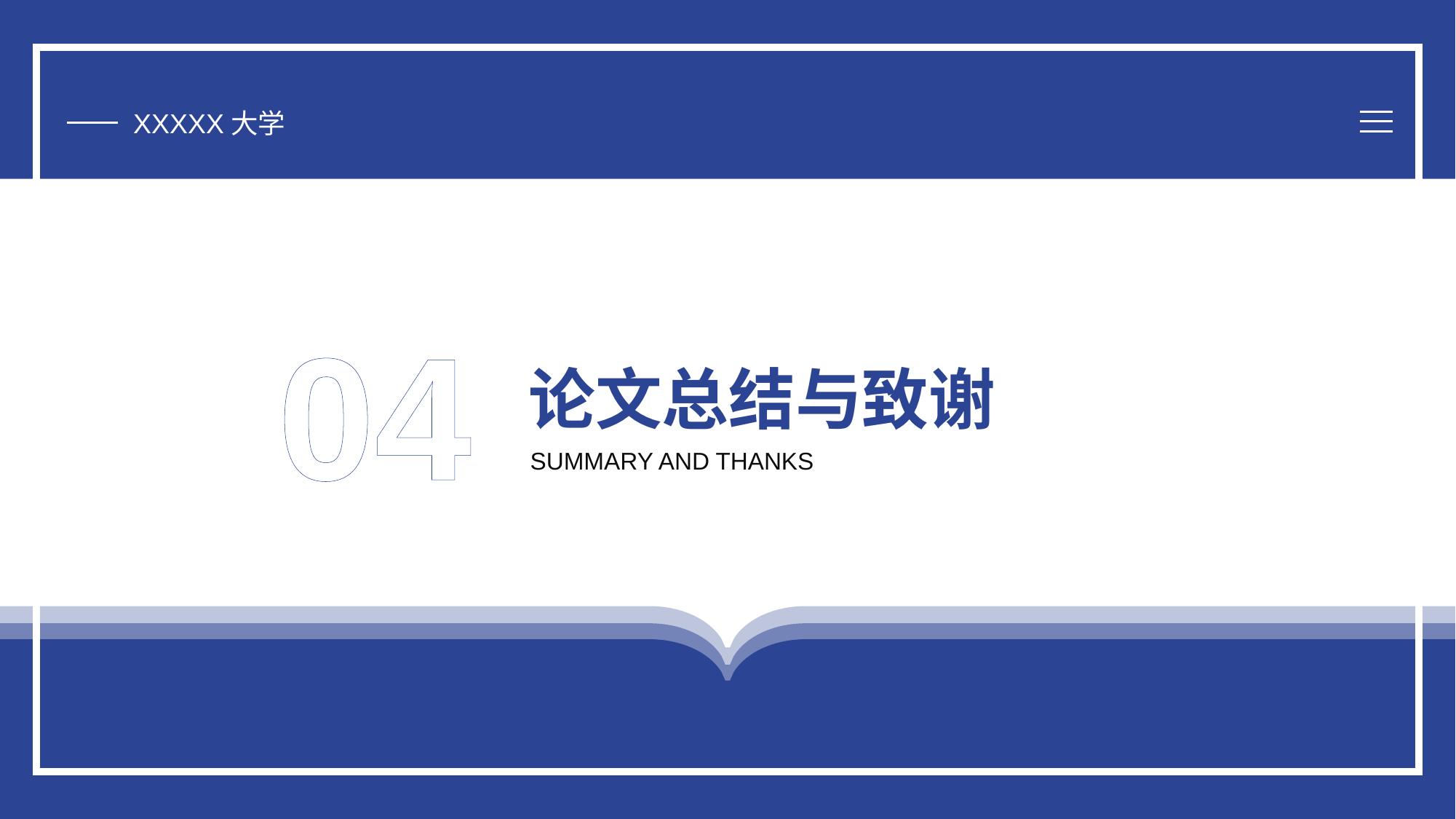

XXXXX大学
# 04
论文总结与致谢
SUMMARY AND THANKS